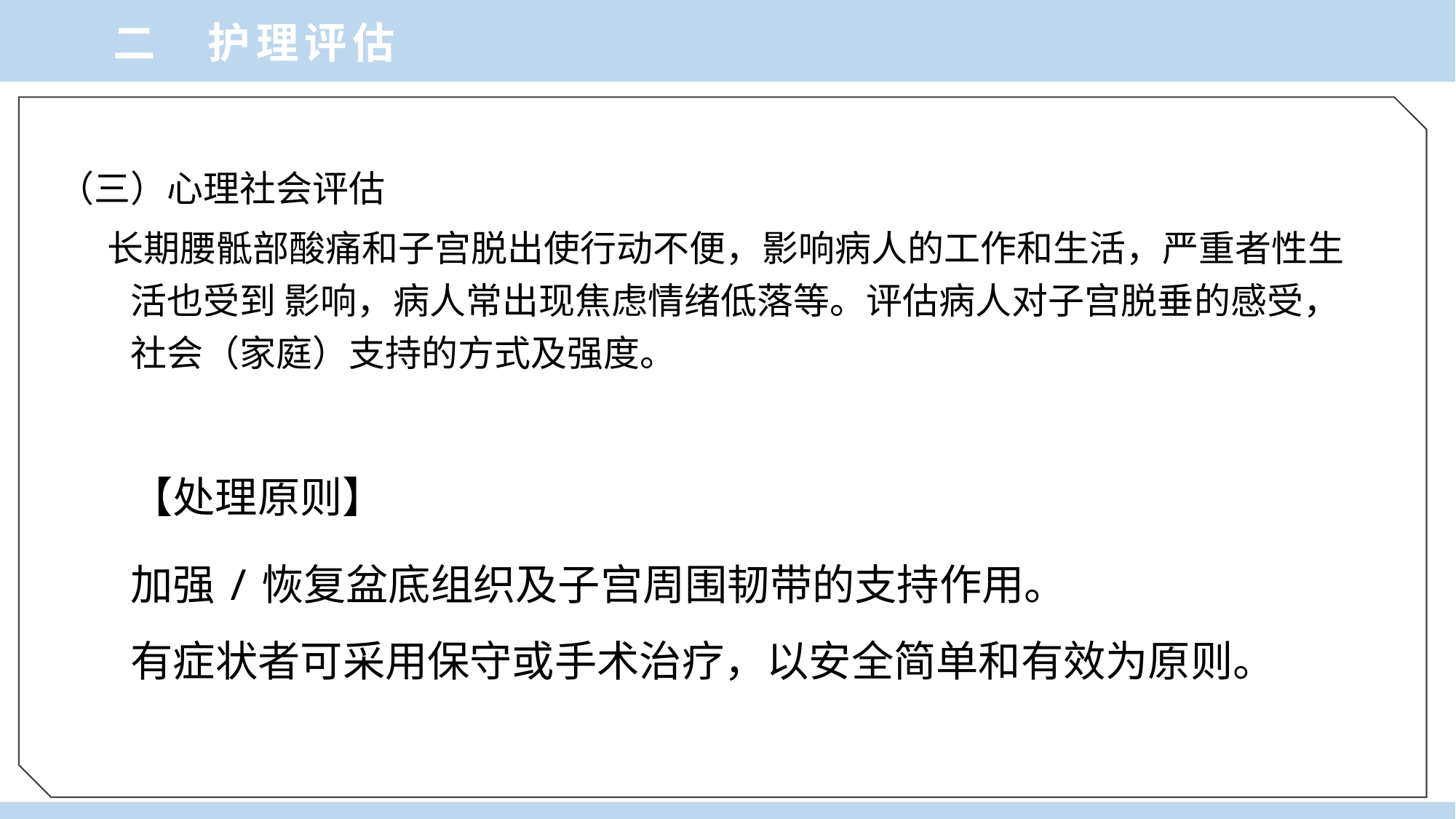

二   护理评估

（三）心理社会评估
     长期腰骶部酸痛和子宫脱出使行动不便，影响病人的工作和生活，严重者性生活也受到 影响，病人常出现焦虑情绪低落等。评估病人对子宫脱垂的感受，社会（家庭）支持的方式及强度。
 二   护理评估
【处理原则】
加强/恢复盆底组织及子宫周围韧带的支持作用。
有症状者可采用保守或手术治疗，以安全简单和有效为原则。